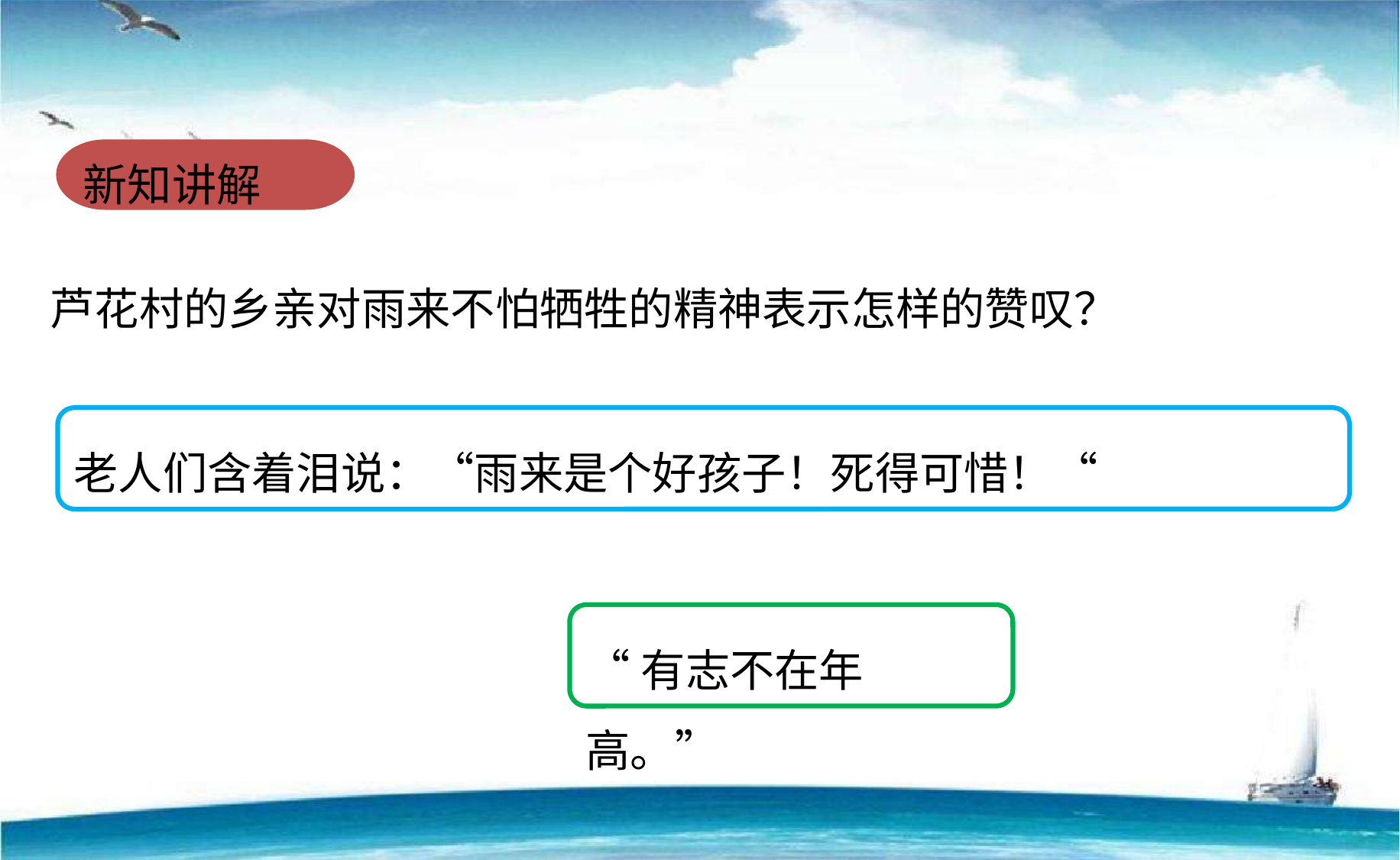

新知讲解
芦花村的乡亲对雨来不怕牺牲的精神表示怎样的赞叹？
老人们含着泪说：“雨来是个好孩子！死得可惜！“
“有志不在年高。”